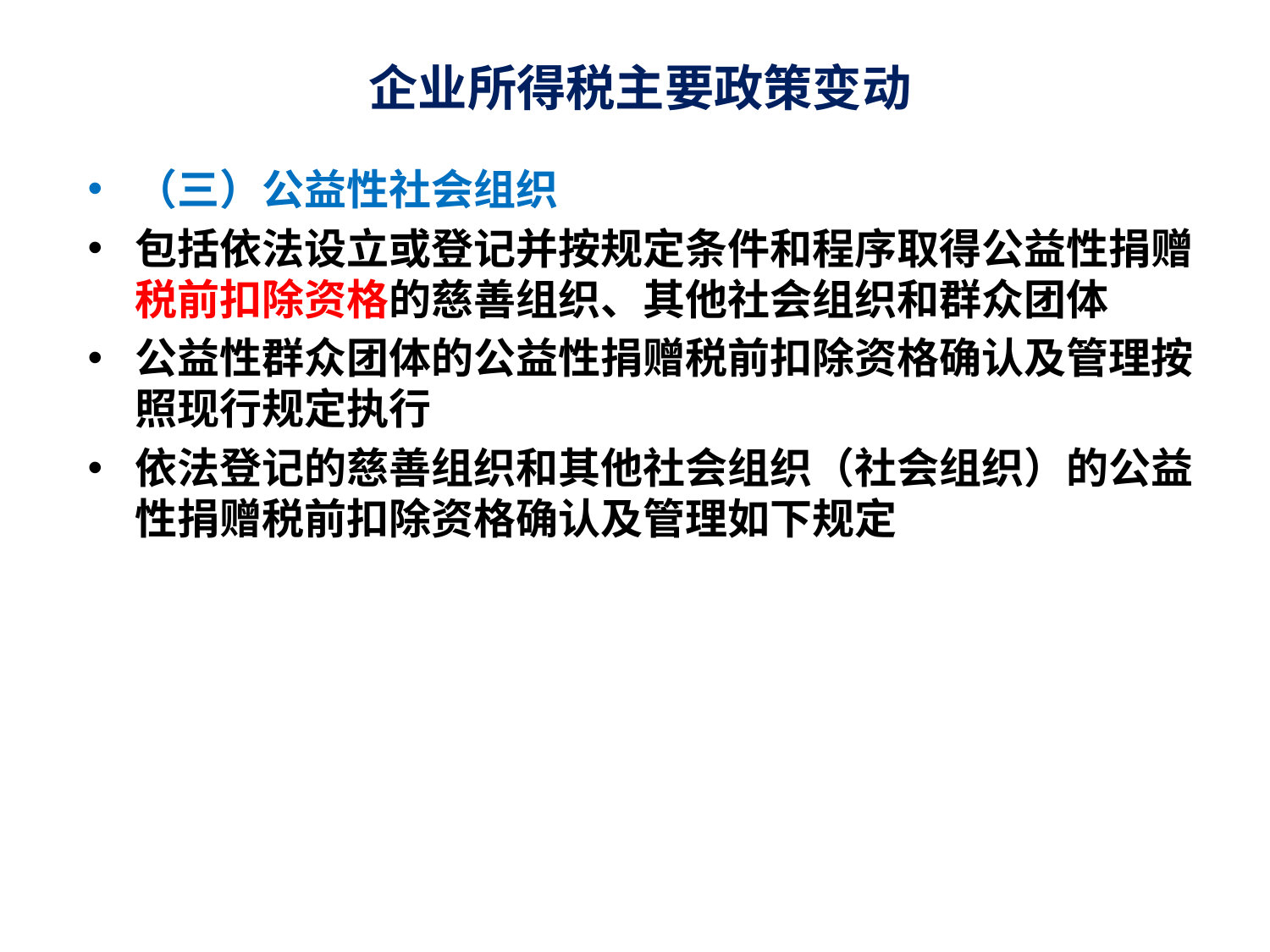

# 企业所得税主要政策变动
（三）公益性社会组织
包括依法设立或登记并按规定条件和程序取得公益性捐赠税前扣除资格的慈善组织、其他社会组织和群众团体
公益性群众团体的公益性捐赠税前扣除资格确认及管理按照现行规定执行
依法登记的慈善组织和其他社会组织（社会组织）的公益性捐赠税前扣除资格确认及管理如下规定